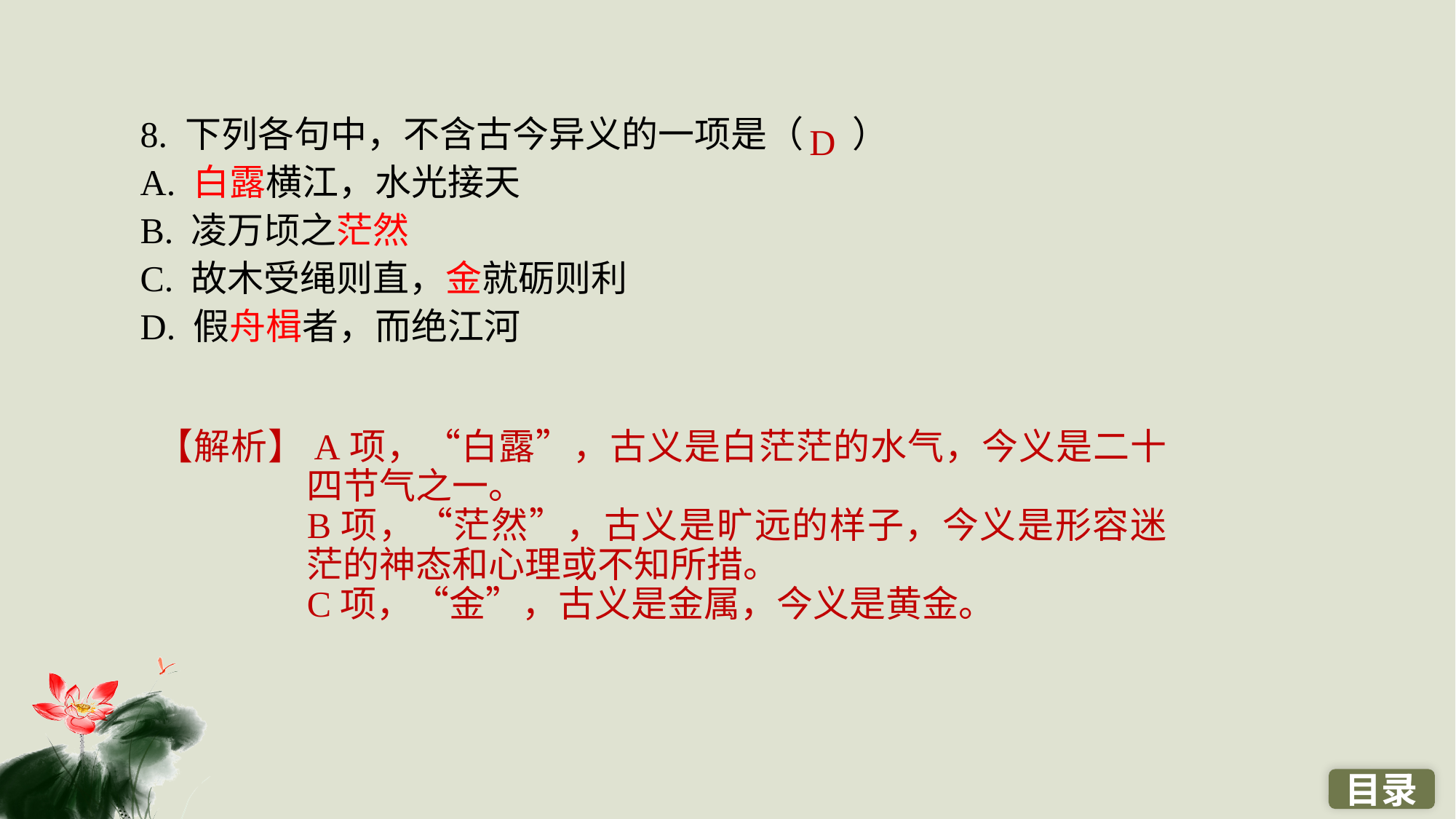

8. 下列各句中，不含古今异义的一项是（      ）
A. 白露横江，水光接天
B. 凌万顷之茫然
C. 故木受绳则直，金就砺则利
D. 假舟楫者，而绝江河
D
【解析】A项，“白露”，古义是白茫茫的水气，今义是二十四节气之一。
B项，“茫然”，古义是旷远的样子，今义是形容迷茫的神态和心理或不知所措。
C项，“金”，古义是金属，今义是黄金。